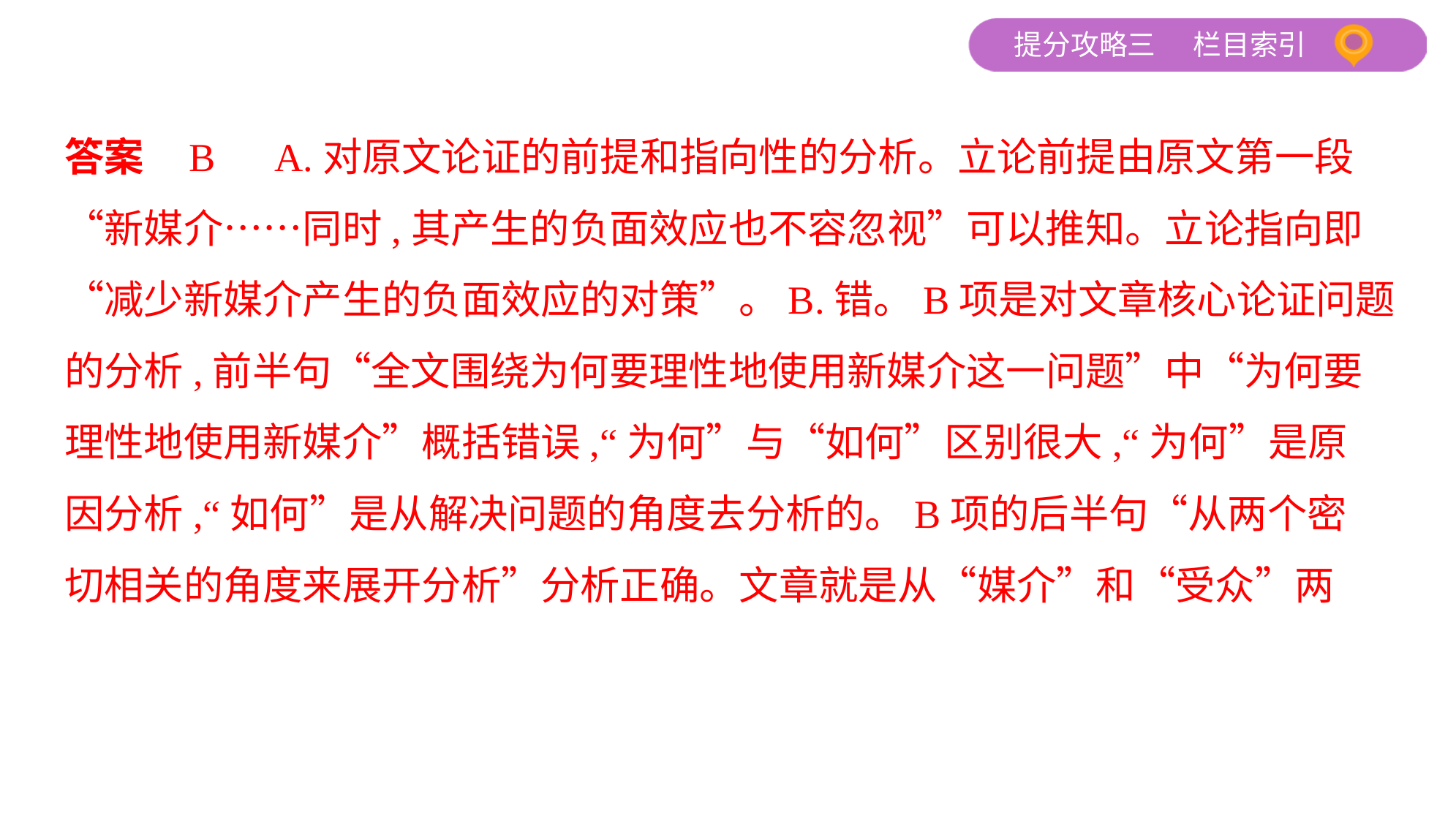

答案    B　A.对原文论证的前提和指向性的分析。立论前提由原文第一段
“新媒介……同时,其产生的负面效应也不容忽视”可以推知。立论指向即
“减少新媒介产生的负面效应的对策”。B.错。B项是对文章核心论证问题
的分析,前半句“全文围绕为何要理性地使用新媒介这一问题”中“为何要
理性地使用新媒介”概括错误,“为何”与“如何”区别很大,“为何”是原
因分析,“如何”是从解决问题的角度去分析的。B项的后半句“从两个密
切相关的角度来展开分析”分析正确。文章就是从“媒介”和“受众”两